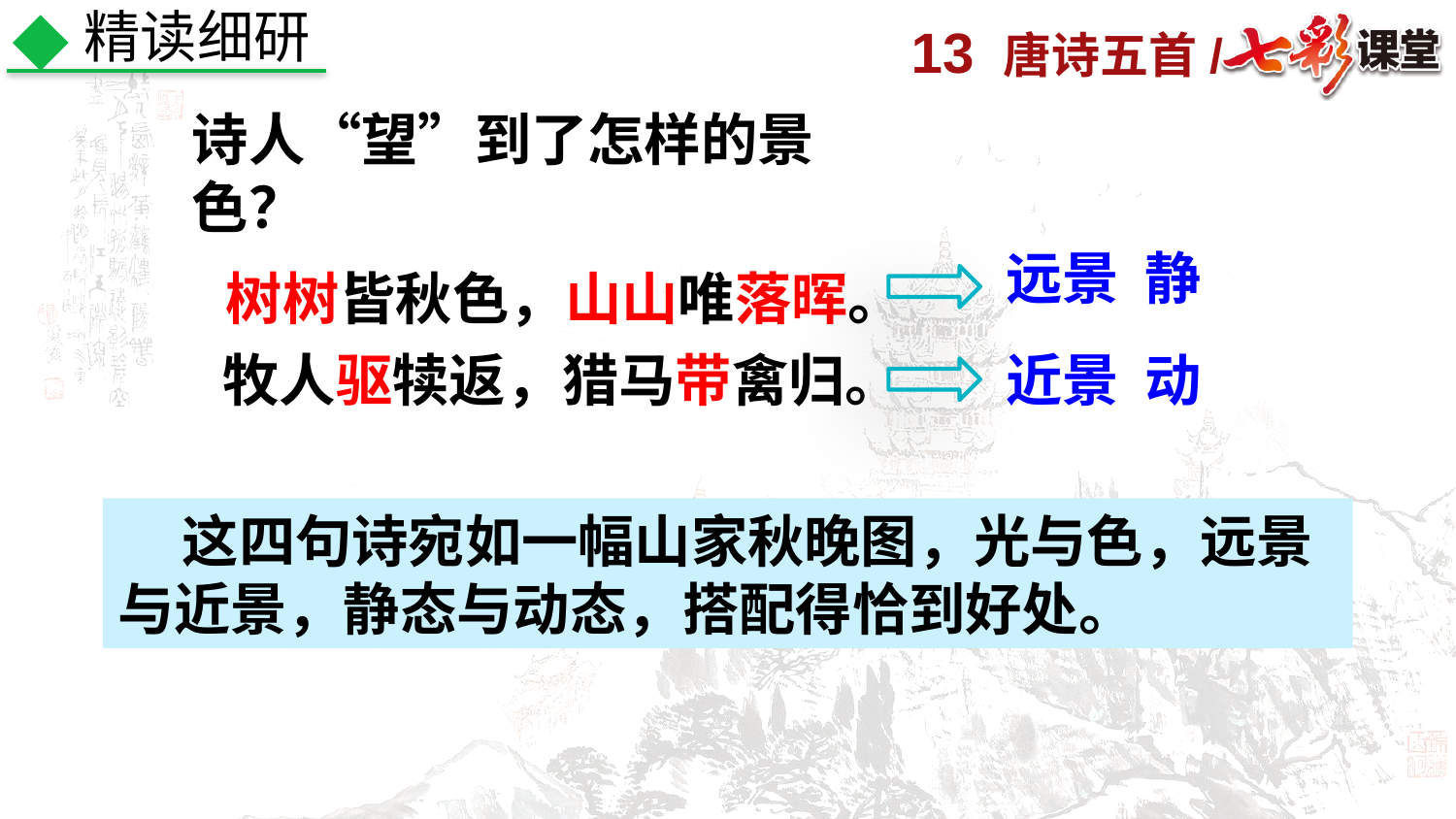

精读细研

诗人“望”到了怎样的景色？
树树皆秋色，山山唯落晖。
远景  静

牧人驱犊返，猎马带禽归。
近景  动

    这四句诗宛如一幅山家秋晚图，光与色，远景与近景，静态与动态，搭配得恰到好处。